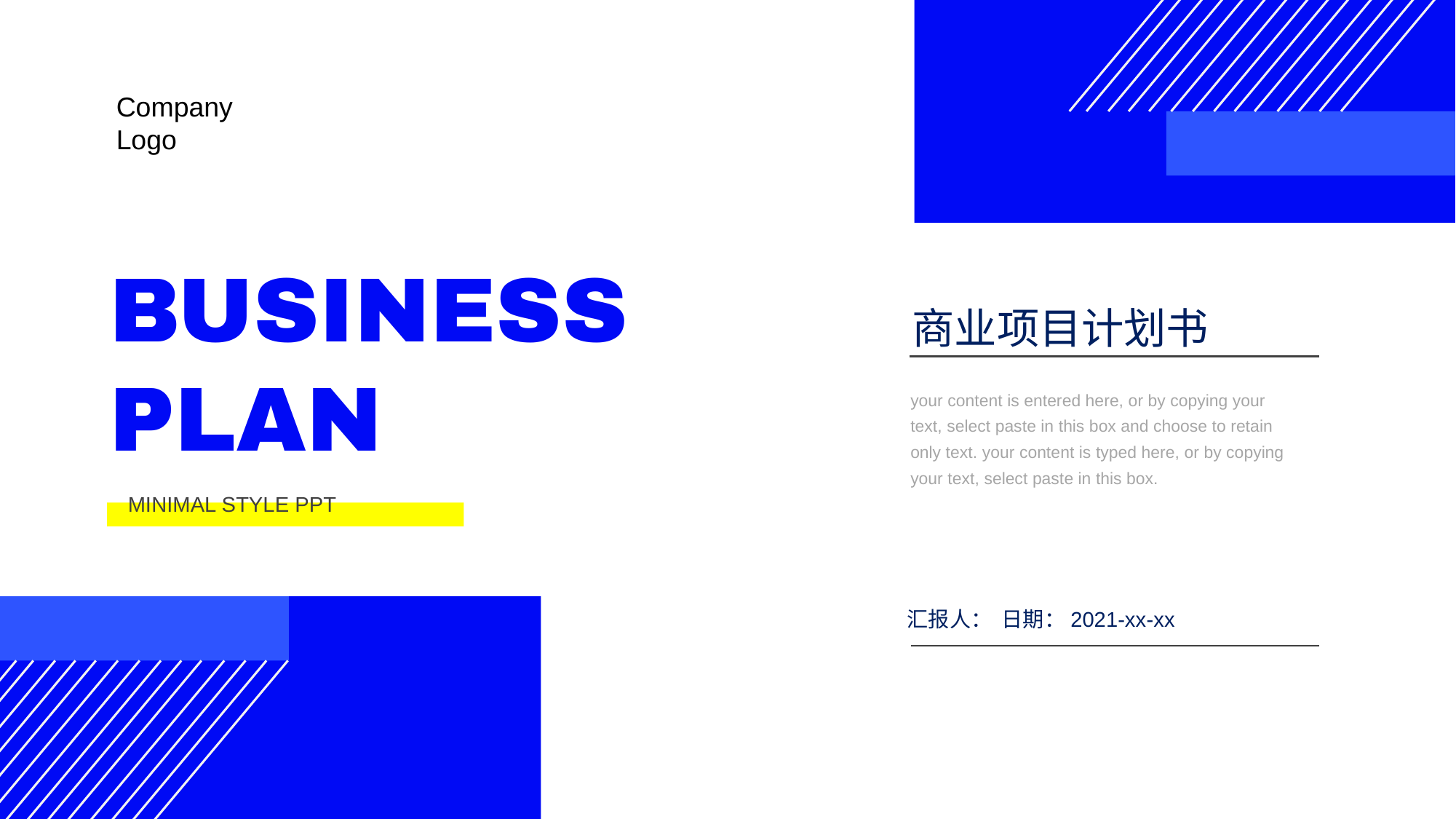

Company
Logo

BUSINESS
PLAN
商业项目计划书
your content is entered here, or by copying your text, select paste in this box and choose to retain only text. your content is typed here, or by copying your text, select paste in this box.
MINIMAL STYLE PPT

汇报人：  日期：2021-xx-xx